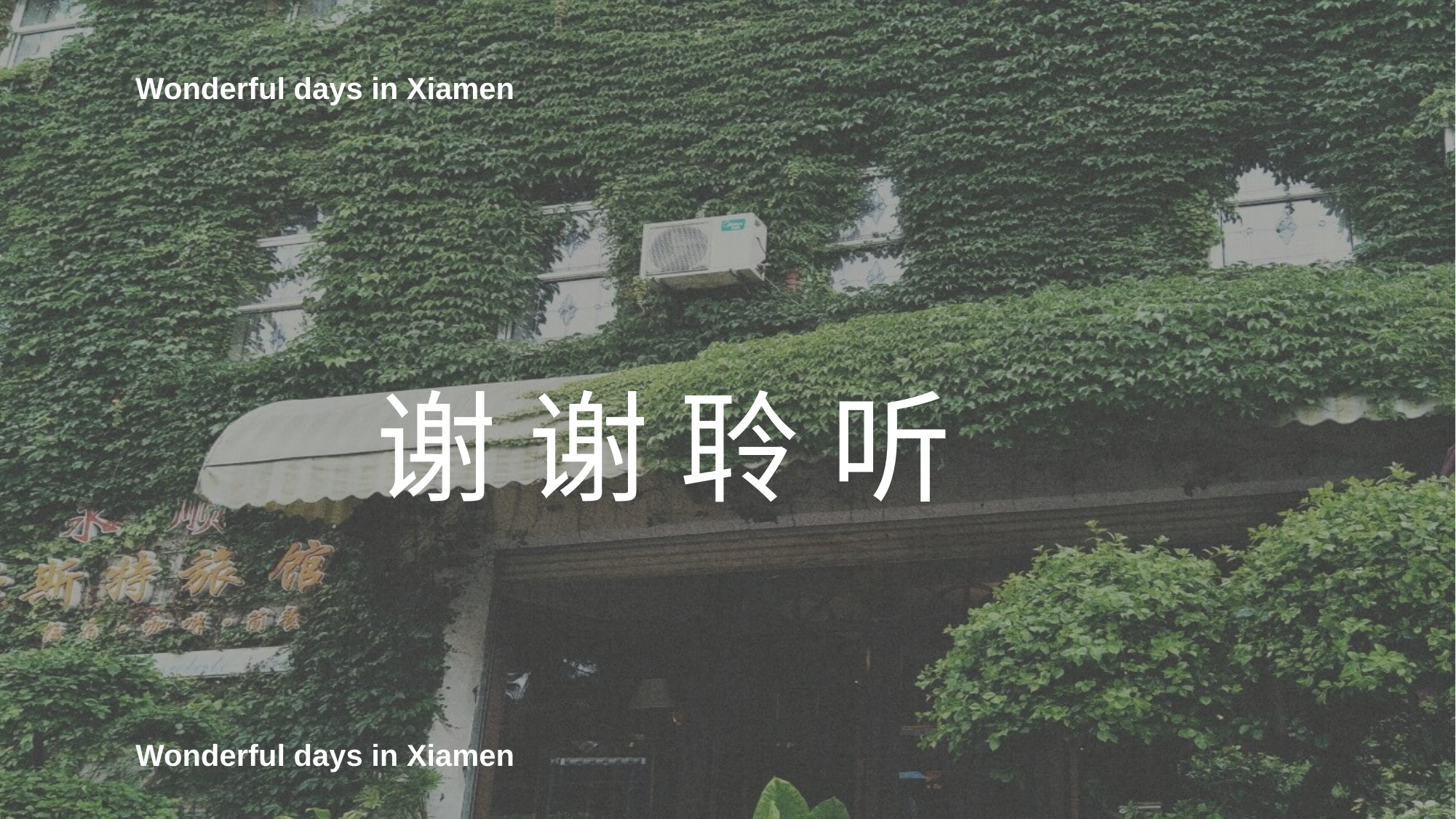

Wonderful days in Xiamen
谢谢聆听
Wonderful days in Xiamen